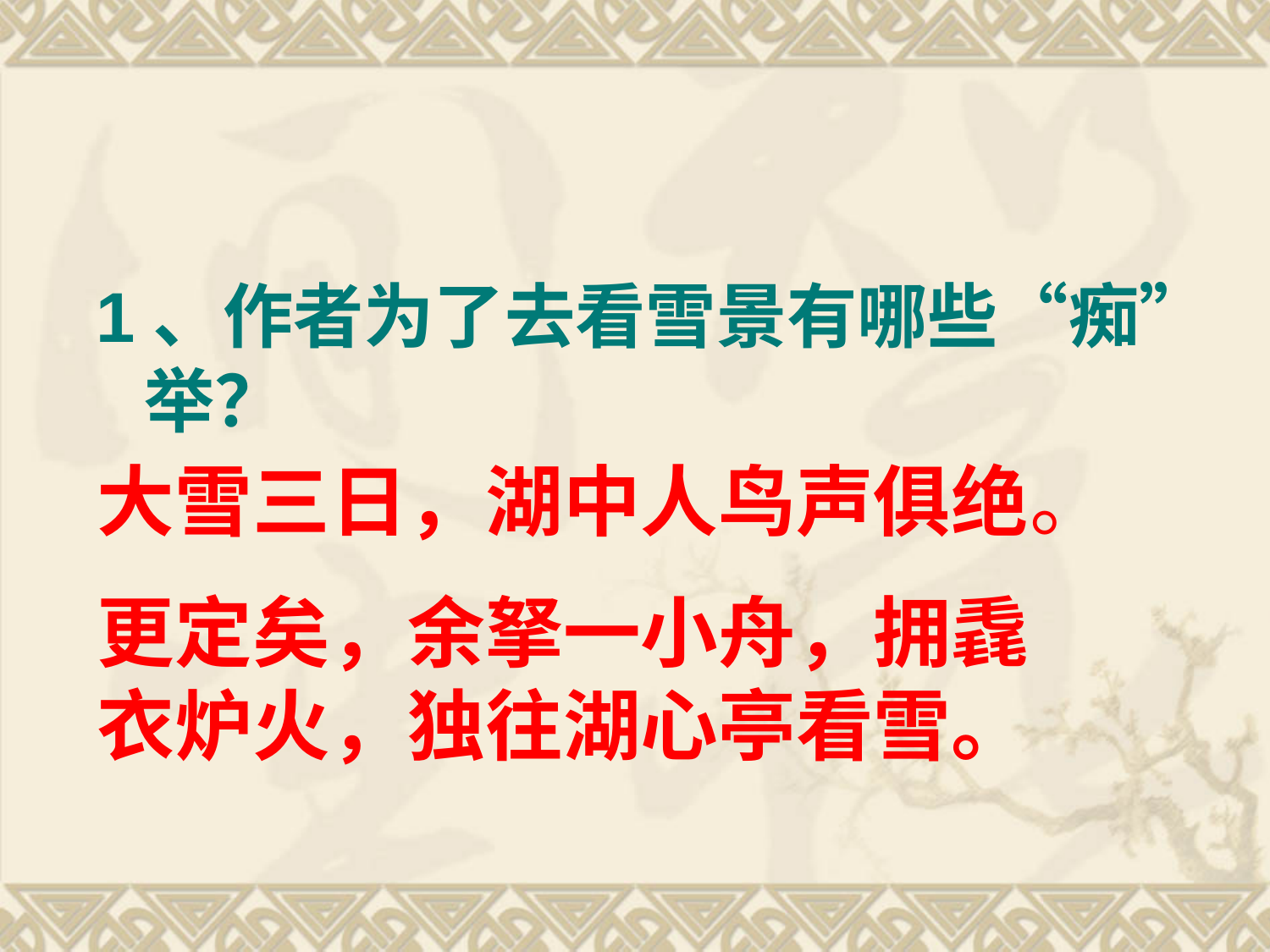

#
1、作者为了去看雪景有哪些“痴”举？

大雪三日，湖中人鸟声俱绝。
更定矣，余拏一小舟，拥毳衣炉火，独往湖心亭看雪。